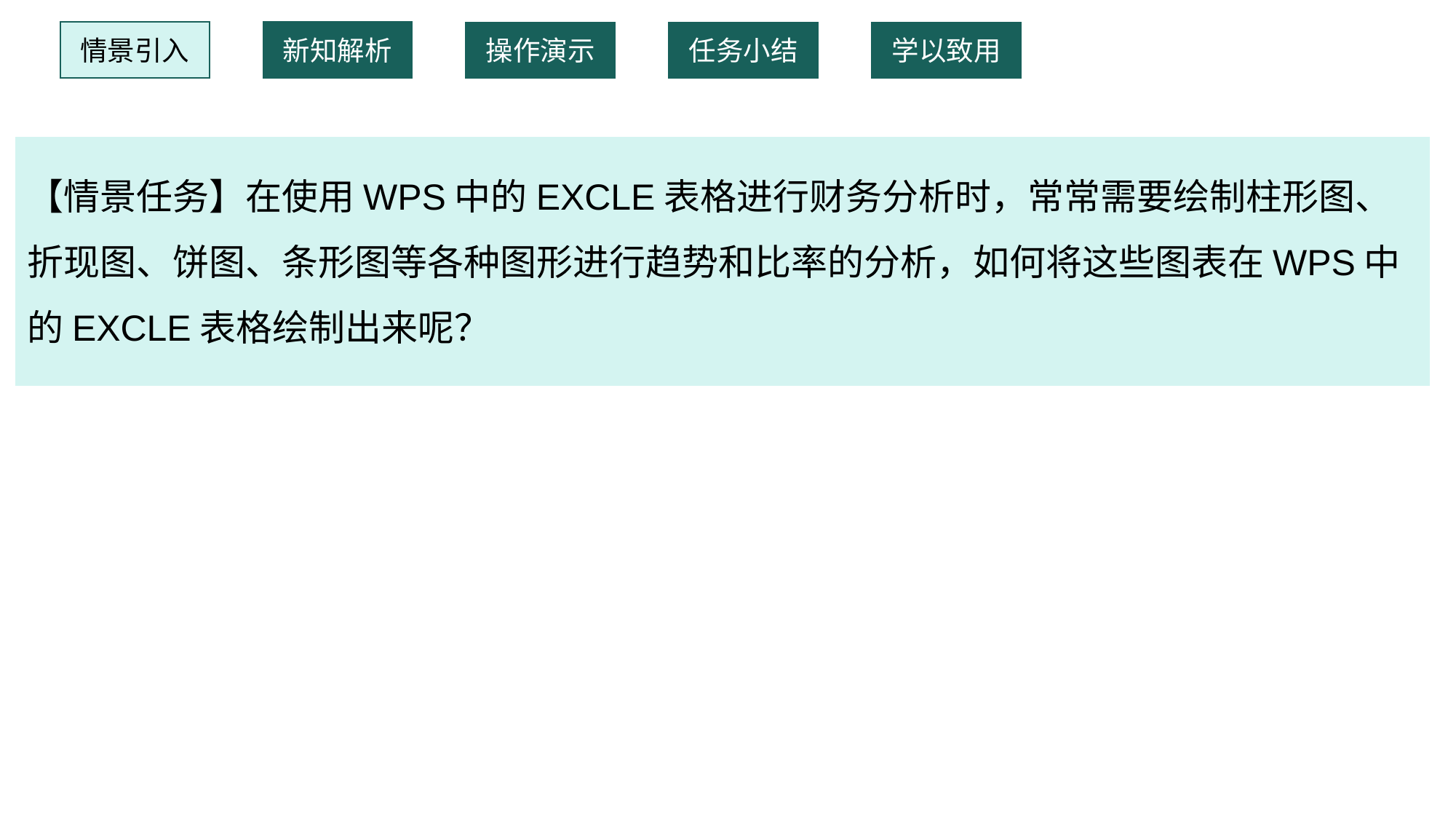

情景引入
新知解析
操作演示
任务小结
学以致用

【情景任务】在使用WPS中的EXCLE表格进行财务分析时，常常需要绘制柱形图、折现图、饼图、条形图等各种图形进行趋势和比率的分析，如何将这些图表在WPS中的EXCLE表格绘制出来呢？